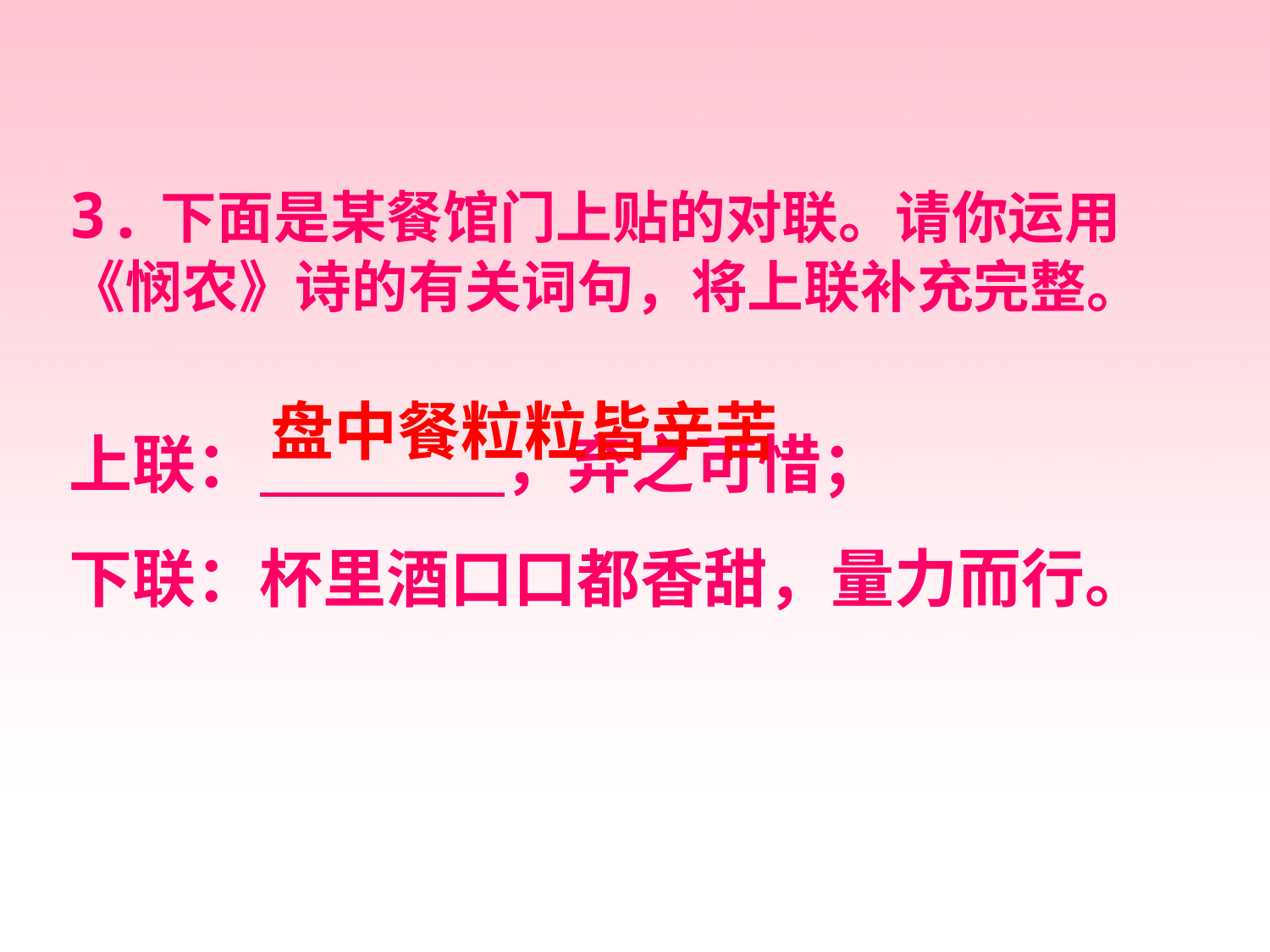

3.下面是某餐馆门上贴的对联。请你运用
《悯农》诗的有关词句，将上联补充完整。

上联：                 ，弃之可惜；
下联：杯里酒口口都香甜，量力而行。
盘中餐粒粒皆辛苦